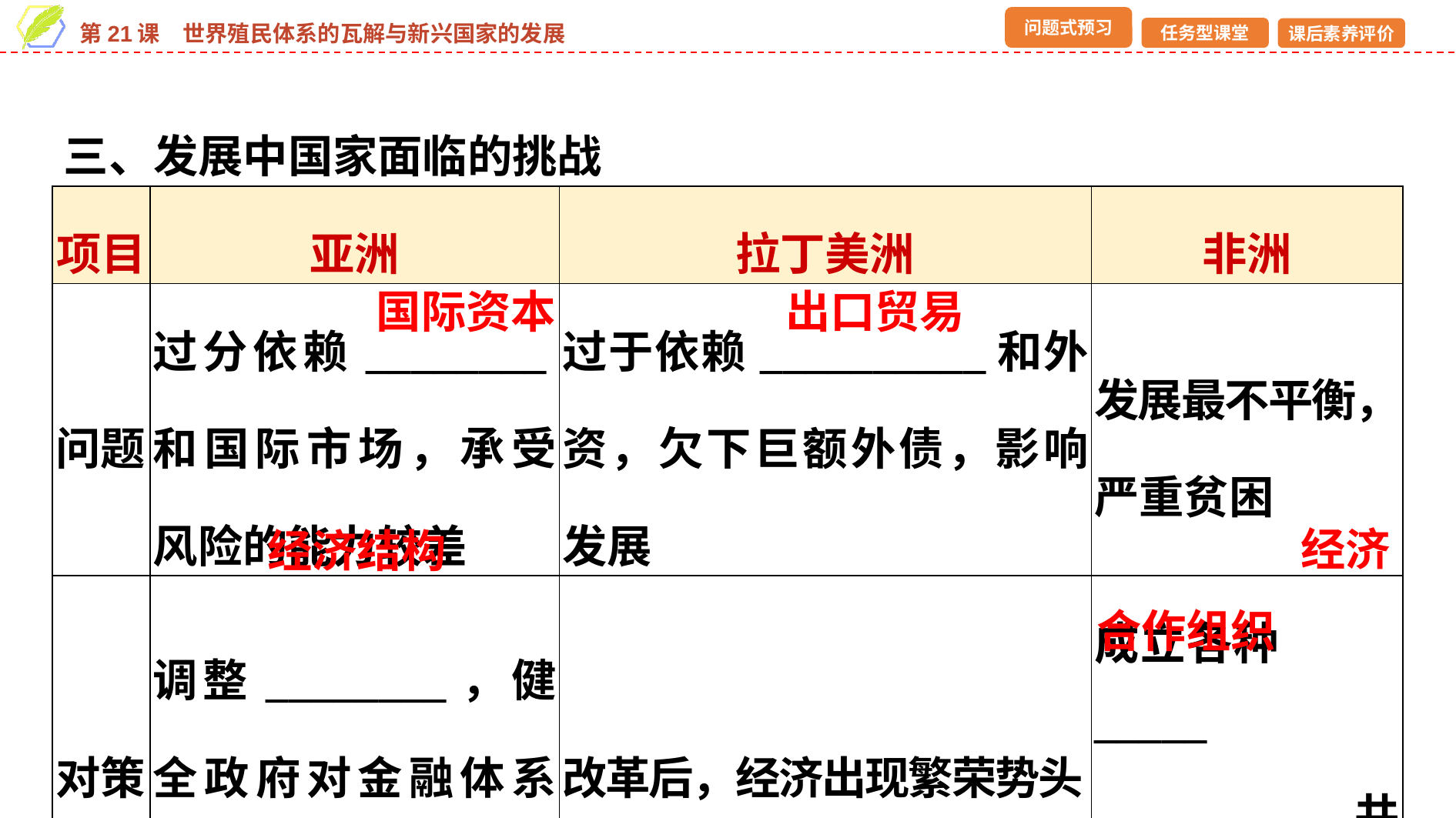

三、发展中国家面临的挑战
| 项目 | 亚洲 | 拉丁美洲 | 非洲 |
| --- | --- | --- | --- |
| 问题 | 过分依赖\_\_\_\_\_\_\_\_和国际市场，承受风险的能力较差 | 过于依赖\_\_\_\_\_\_\_\_\_\_和外资，欠下巨额外债，影响发展 | 发展最不平衡，严重贫困 |
| 对策 | 调整\_\_\_\_\_\_\_\_，健全政府对金融体系的监管 | 改革后，经济出现繁荣势头 | 成立各种\_\_\_\_\_ \_\_\_\_\_\_\_\_\_，共同谋求发展 |
国际资本
出口贸易
经济
经济结构
合作组织